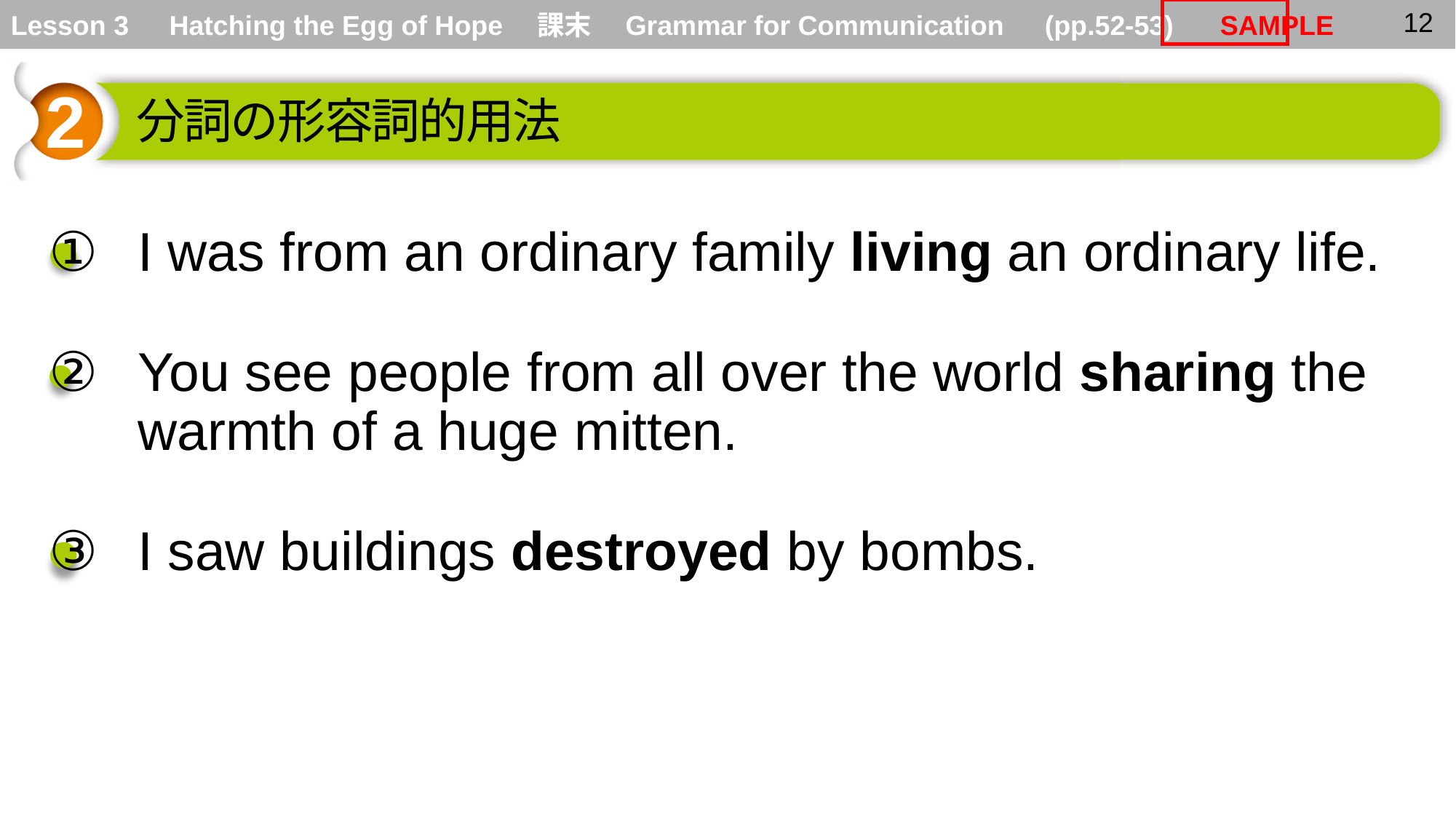

2
分詞の形容詞的用法
I was from an ordinary family living an ordinary life.
●
You see people from all over the world sharing the warmth of a huge mitten.
●
●
I saw buildings destroyed by bombs.